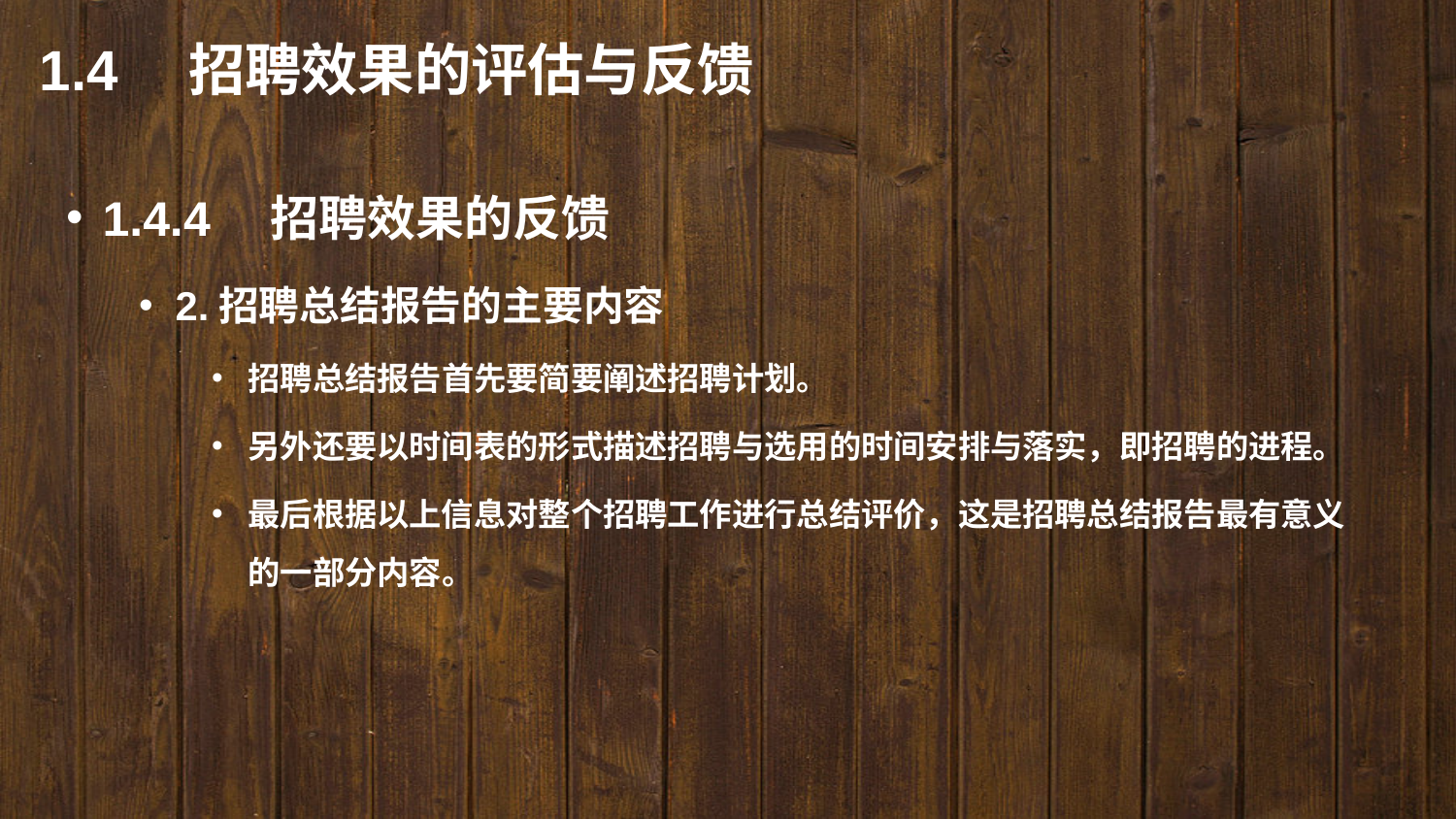

1.4　招聘效果的评估与反馈
1.4.4　招聘效果的反馈
2.招聘总结报告的主要内容
招聘总结报告首先要简要阐述招聘计划。
另外还要以时间表的形式描述招聘与选用的时间安排与落实，即招聘的进程。
最后根据以上信息对整个招聘工作进行总结评价，这是招聘总结报告最有意义的一部分内容。